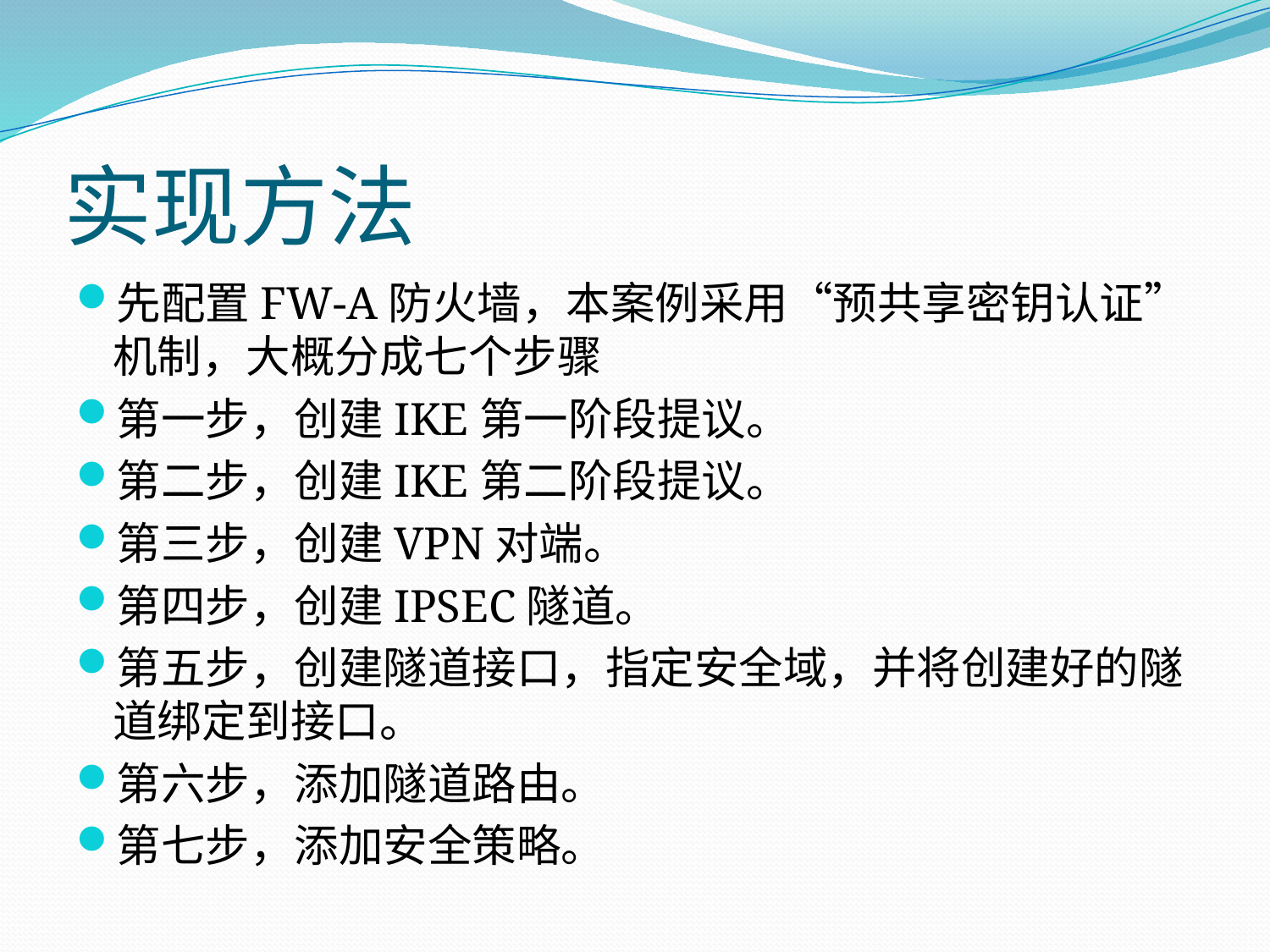

# 实现方法
先配置FW-A防火墙，本案例采用“预共享密钥认证”机制，大概分成七个步骤
第一步，创建IKE第一阶段提议。
第二步，创建IKE第二阶段提议。
第三步，创建VPN对端。
第四步，创建IPSEC隧道。
第五步，创建隧道接口，指定安全域，并将创建好的隧道绑定到接口。
第六步，添加隧道路由。
第七步，添加安全策略。